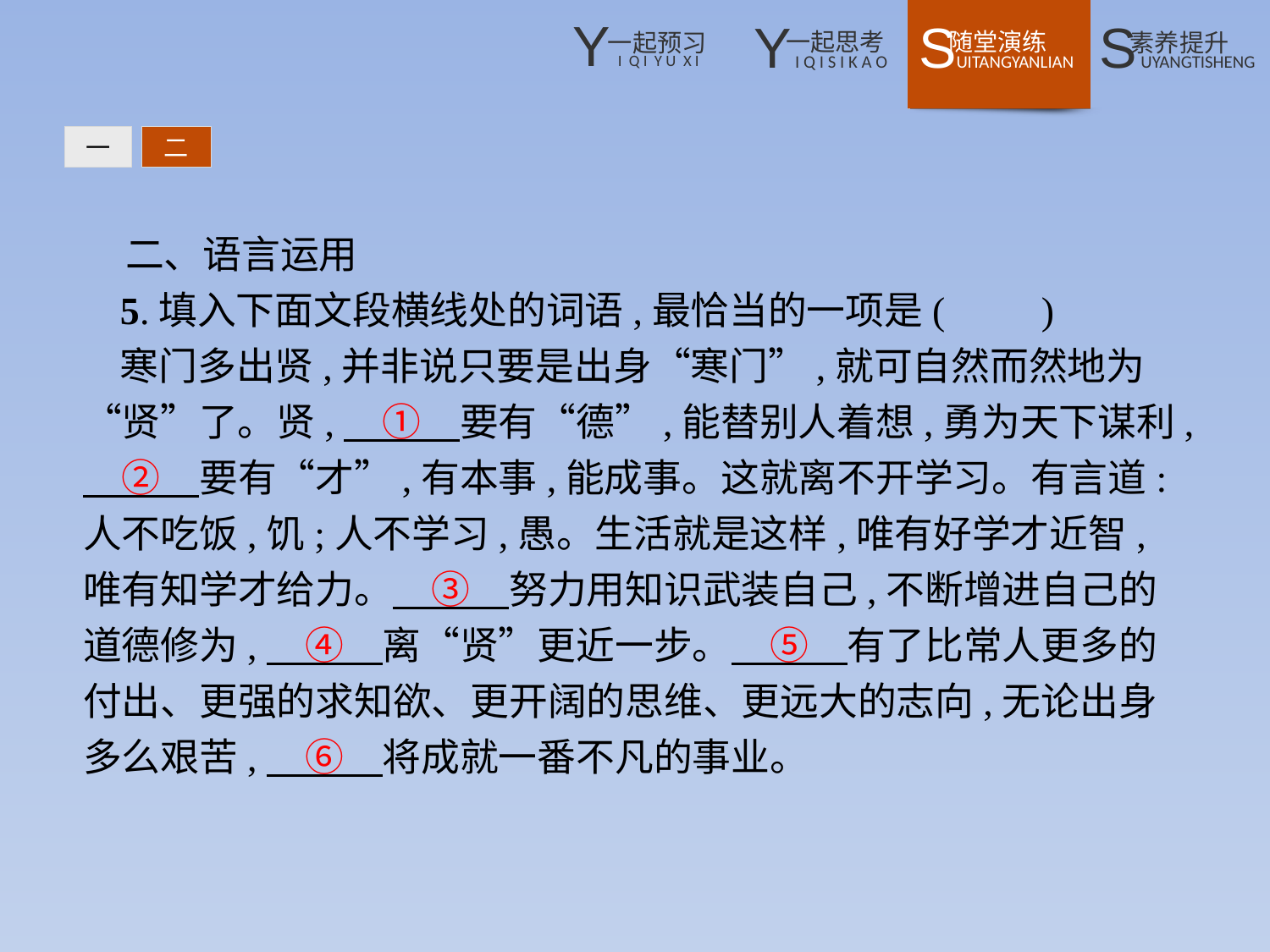

一
二
二、语言运用
5.填入下面文段横线处的词语,最恰当的一项是(　　)
寒门多出贤,并非说只要是出身“寒门”,就可自然而然地为“贤”了。贤,　①　要有“德”,能替别人着想,勇为天下谋利,　②　要有“才”,有本事,能成事。这就离不开学习。有言道:人不吃饭,饥;人不学习,愚。生活就是这样,唯有好学才近智,唯有知学才给力。　③　努力用知识武装自己,不断增进自己的道德修为,　④　离“贤”更近一步。　⑤　有了比常人更多的付出、更强的求知欲、更开阔的思维、更远大的志向,无论出身多么艰苦,　⑥　将成就一番不凡的事业。